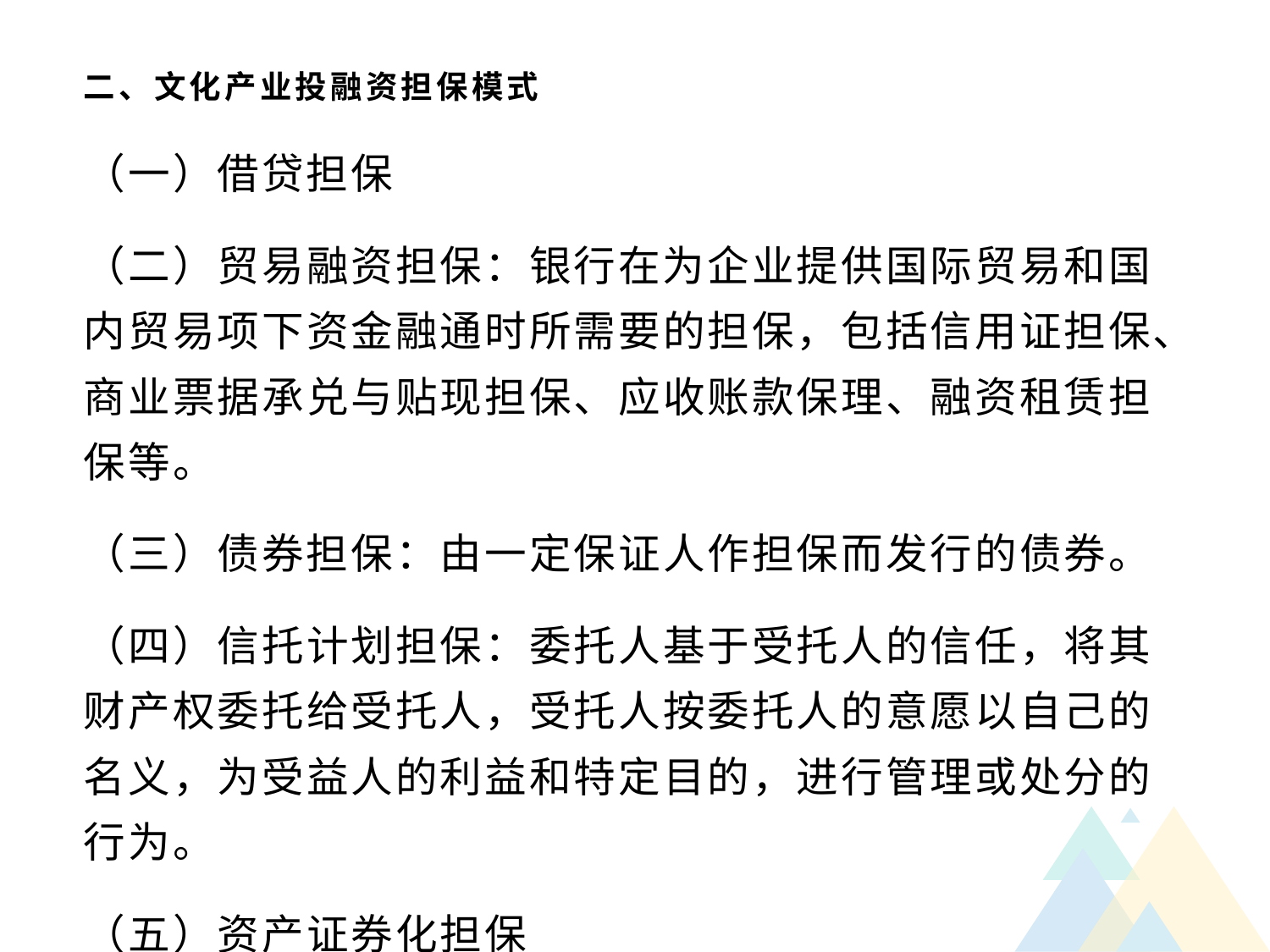

# 二、文化产业投融资担保模式
（一）借贷担保
（二）贸易融资担保：银行在为企业提供国际贸易和国内贸易项下资金融通时所需要的担保，包括信用证担保、商业票据承兑与贴现担保、应收账款保理、融资租赁担保等。
（三）债券担保：由一定保证人作担保而发行的债券。
（四）信托计划担保：委托人基于受托人的信任，将其财产权委托给受托人，受托人按委托人的意愿以自己的名义，为受益人的利益和特定目的，进行管理或处分的行为。
（五）资产证券化担保